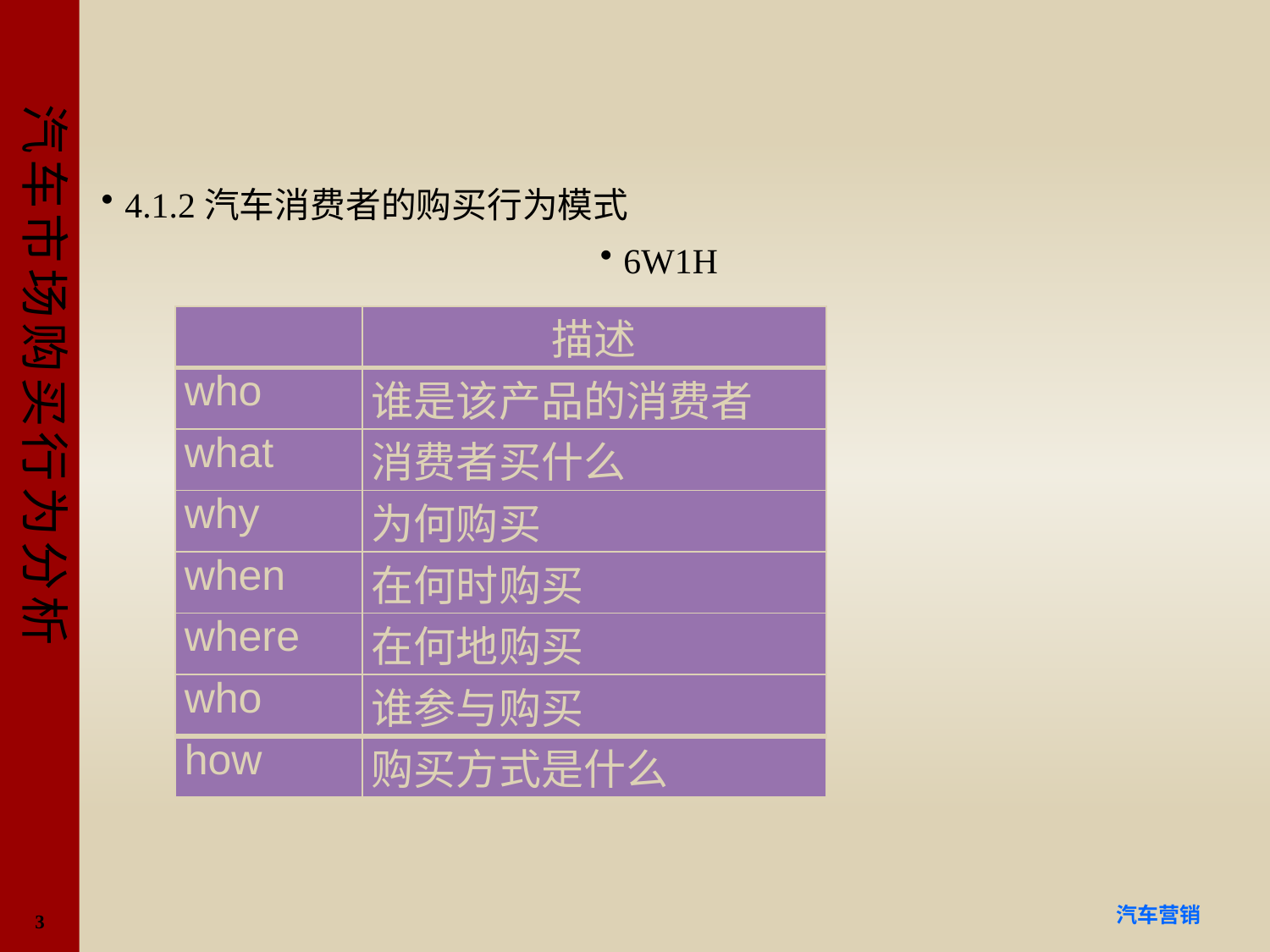

#
4.1.2汽车消费者的购买行为模式
6W1H

|  | 描述 |
| --- | --- |
| who | 谁是该产品的消费者 |
| what | 消费者买什么 |
| why | 为何购买 |
| when | 在何时购买 |
| where | 在何地购买 |
| who | 谁参与购买 |
| how | 购买方式是什么 |
3